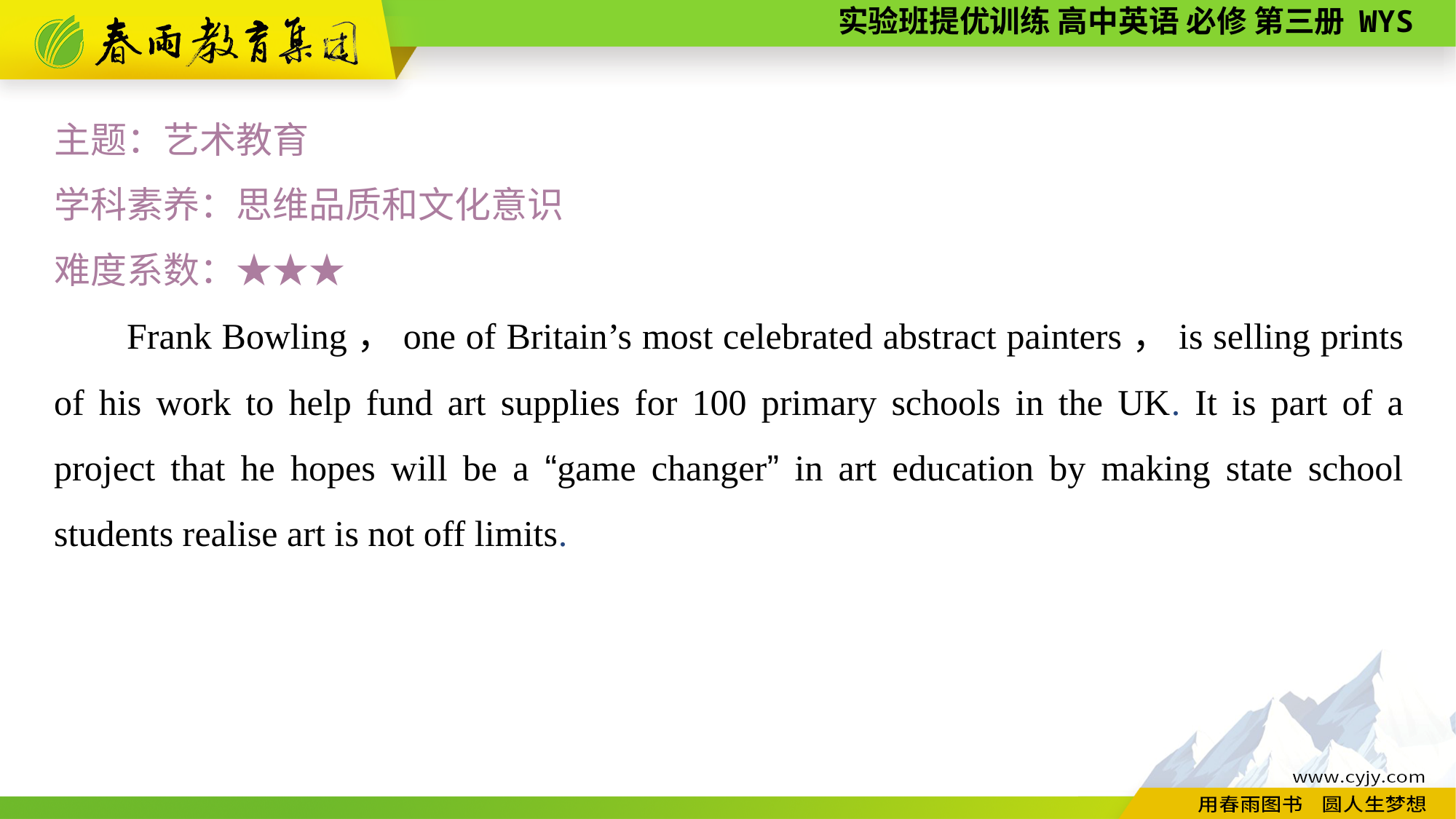

主题：艺术教育
学科素养：思维品质和文化意识
难度系数：★★★
Frank Bowling，one of Britain’s most celebrated abstract painters，is selling prints of his work to help fund art supplies for 100 primary schools in the UK. It is part of a project that he hopes will be a “game changer” in art education by making state school students realise art is not off limits.